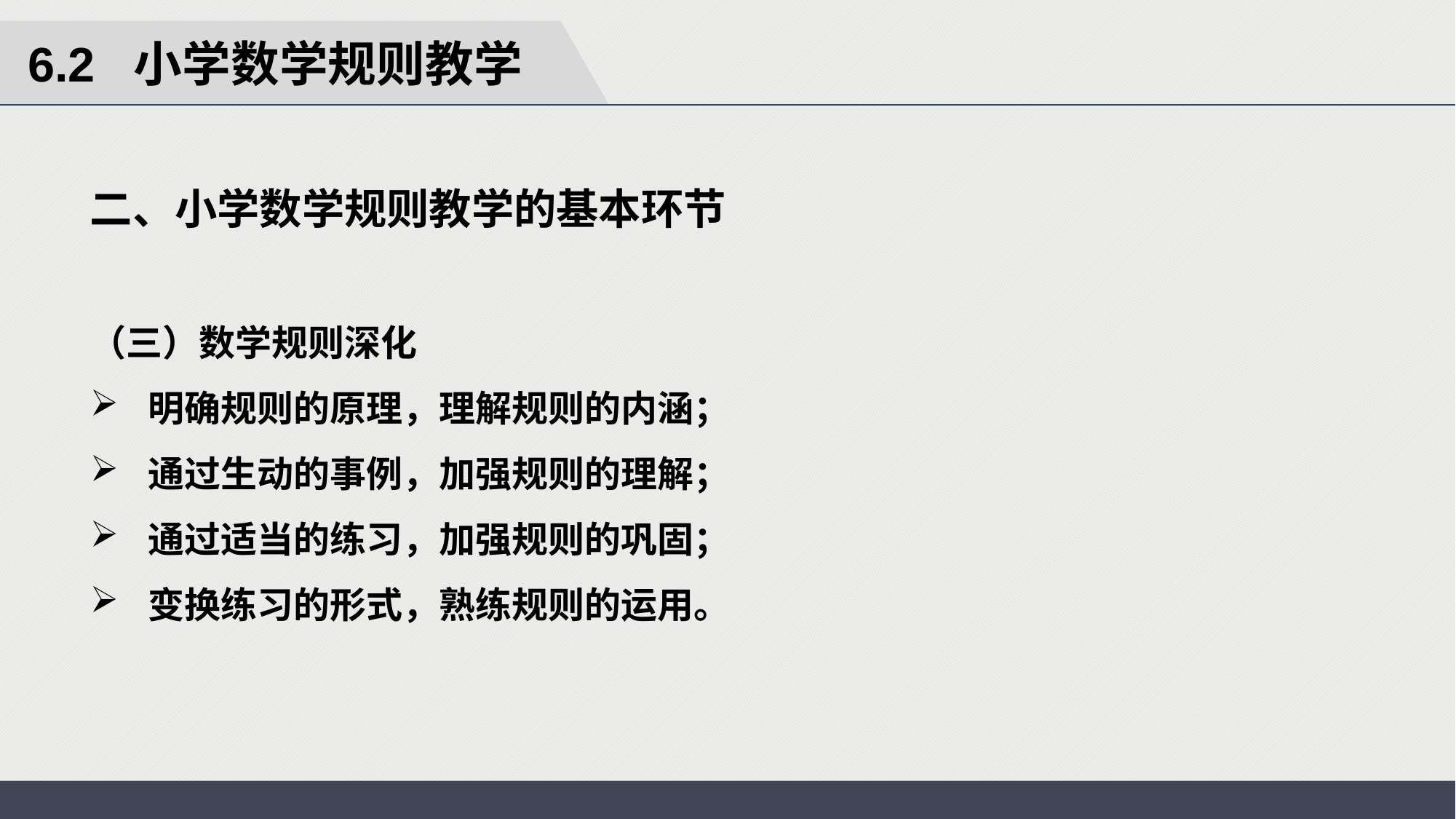

6.2  小学数学规则教学
二、小学数学规则教学的基本环节

（三）数学规则深化
 明确规则的原理，理解规则的内涵；
 通过生动的事例，加强规则的理解；
 通过适当的练习，加强规则的巩固；
 变换练习的形式，熟练规则的运用。